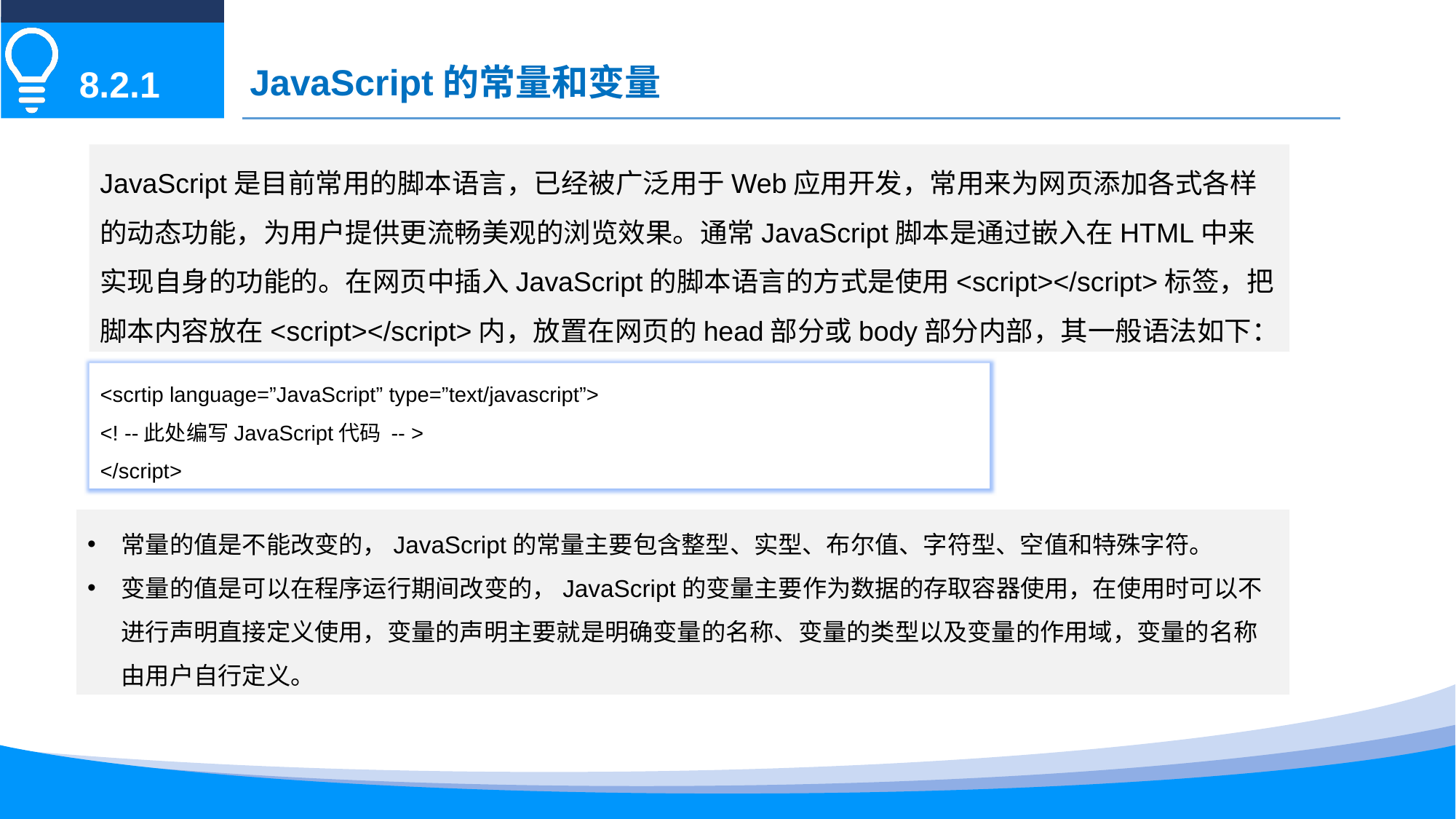

JavaScript的常量和变量
8.2.1
JavaScript是目前常用的脚本语言，已经被广泛用于Web应用开发，常用来为网页添加各式各样的动态功能，为用户提供更流畅美观的浏览效果。通常JavaScript脚本是通过嵌入在HTML中来实现自身的功能的。在网页中插入JavaScript的脚本语言的方式是使用<script></script>标签，把脚本内容放在<script></script>内，放置在网页的head部分或body部分内部，其一般语法如下：
<scrtip language=”JavaScript” type=”text/javascript”>
<! --此处编写JavaScript代码 -- >
</script>
常量的值是不能改变的，JavaScript的常量主要包含整型、实型、布尔值、字符型、空值和特殊字符。
变量的值是可以在程序运行期间改变的，JavaScript的变量主要作为数据的存取容器使用，在使用时可以不进行声明直接定义使用，变量的声明主要就是明确变量的名称、变量的类型以及变量的作用域，变量的名称由用户自行定义。